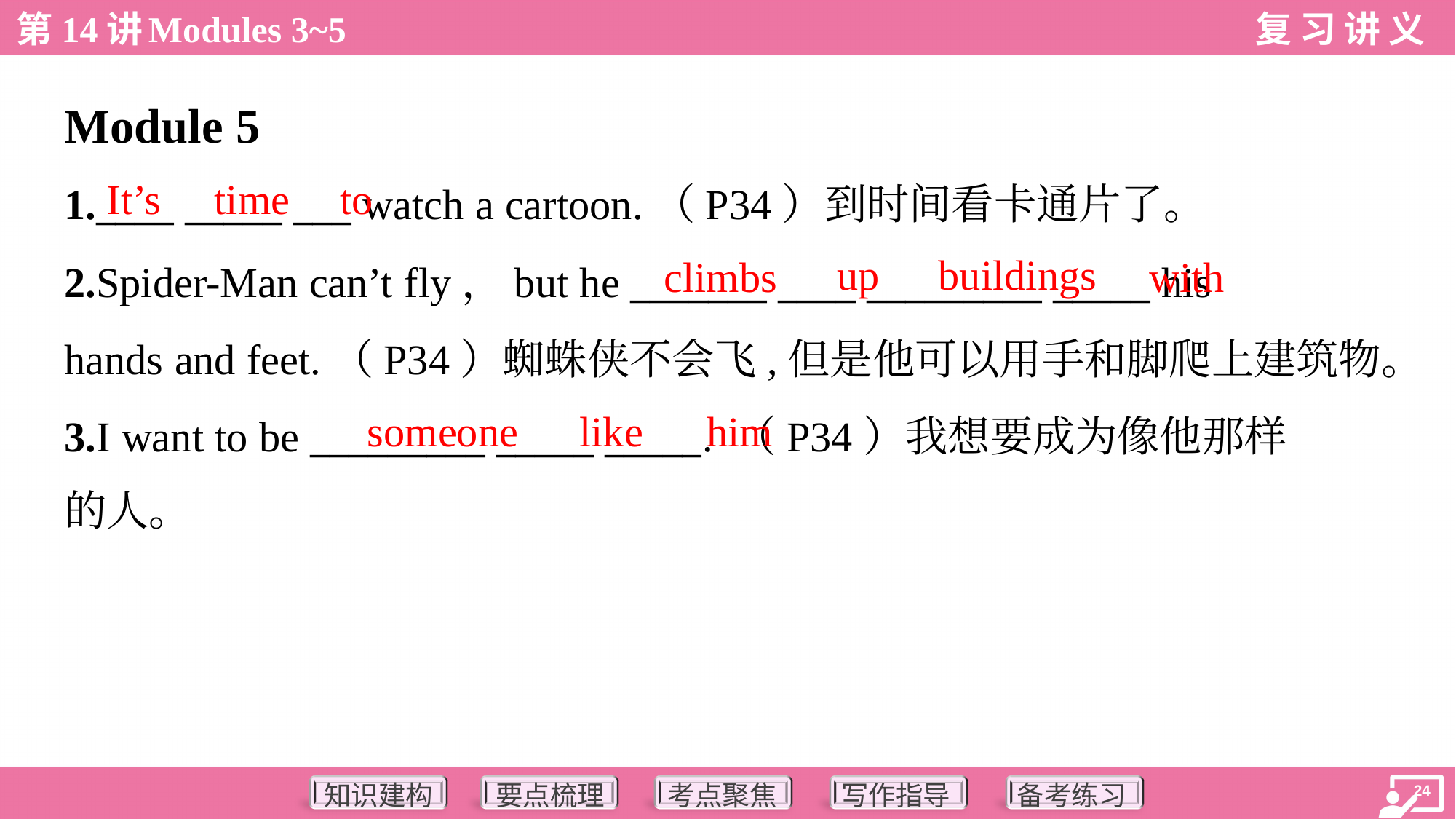

Module 5
It’s
time
to
1.____ _____ ___ watch a cartoon.（P34）到时间看卡通片了。
2.Spider-Man can’t fly，but he _______ ____ _________ _____ his
hands and feet.（P34）蜘蛛侠不会飞,但是他可以用手和脚爬上建筑物。
3.I want to be _________ _____ _____. （P34）我想要成为像他那样
的人。
up
buildings
climbs
with
someone
like
him